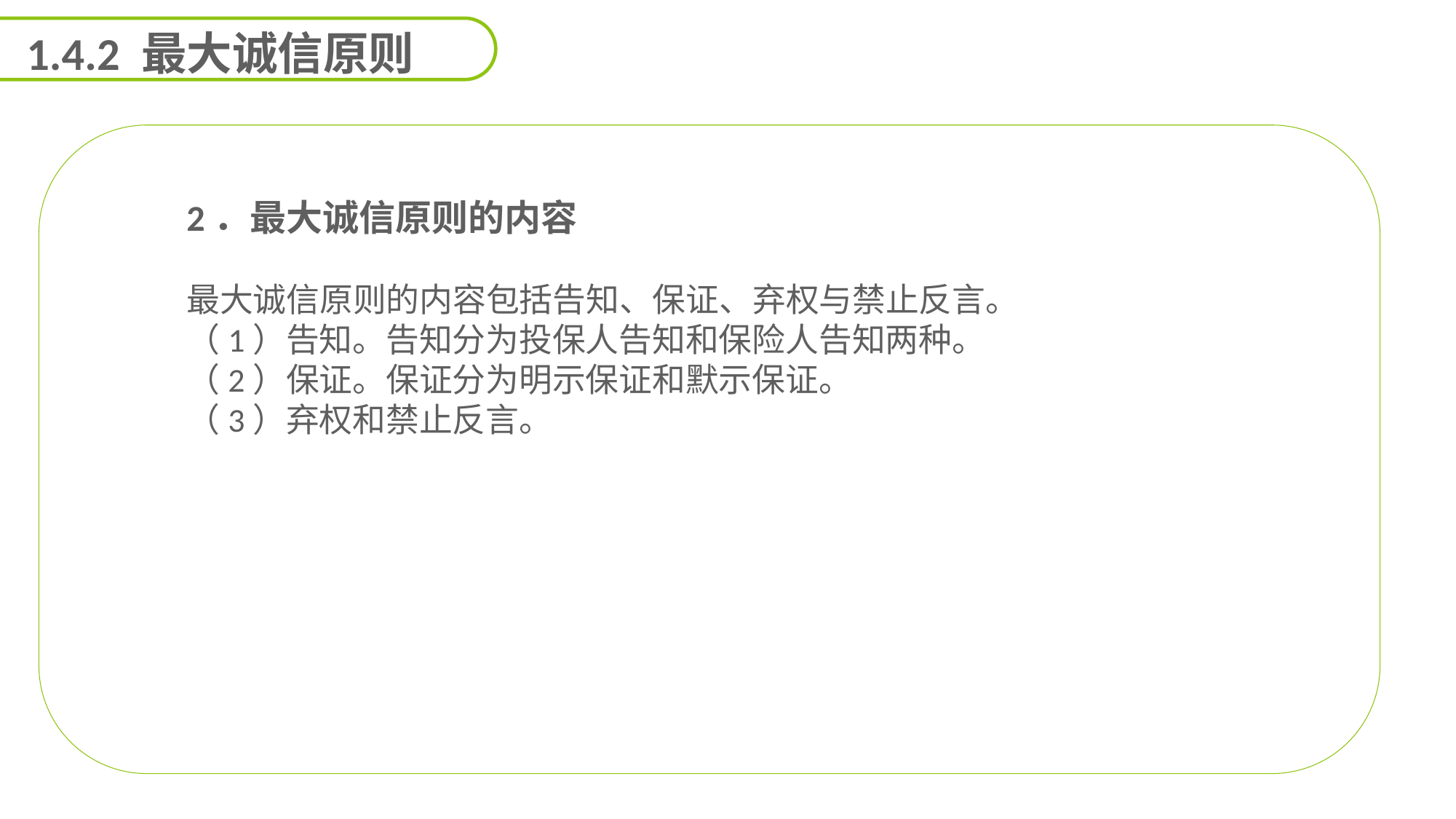

1.4.2 最大诚信原则

2．最大诚信原则的内容

最大诚信原则的内容包括告知、保证、弃权与禁止反言。
（1）告知。告知分为投保人告知和保险人告知两种。
（2）保证。保证分为明示保证和默示保证。
（3）弃权和禁止反言。
能力
目标
延迟符